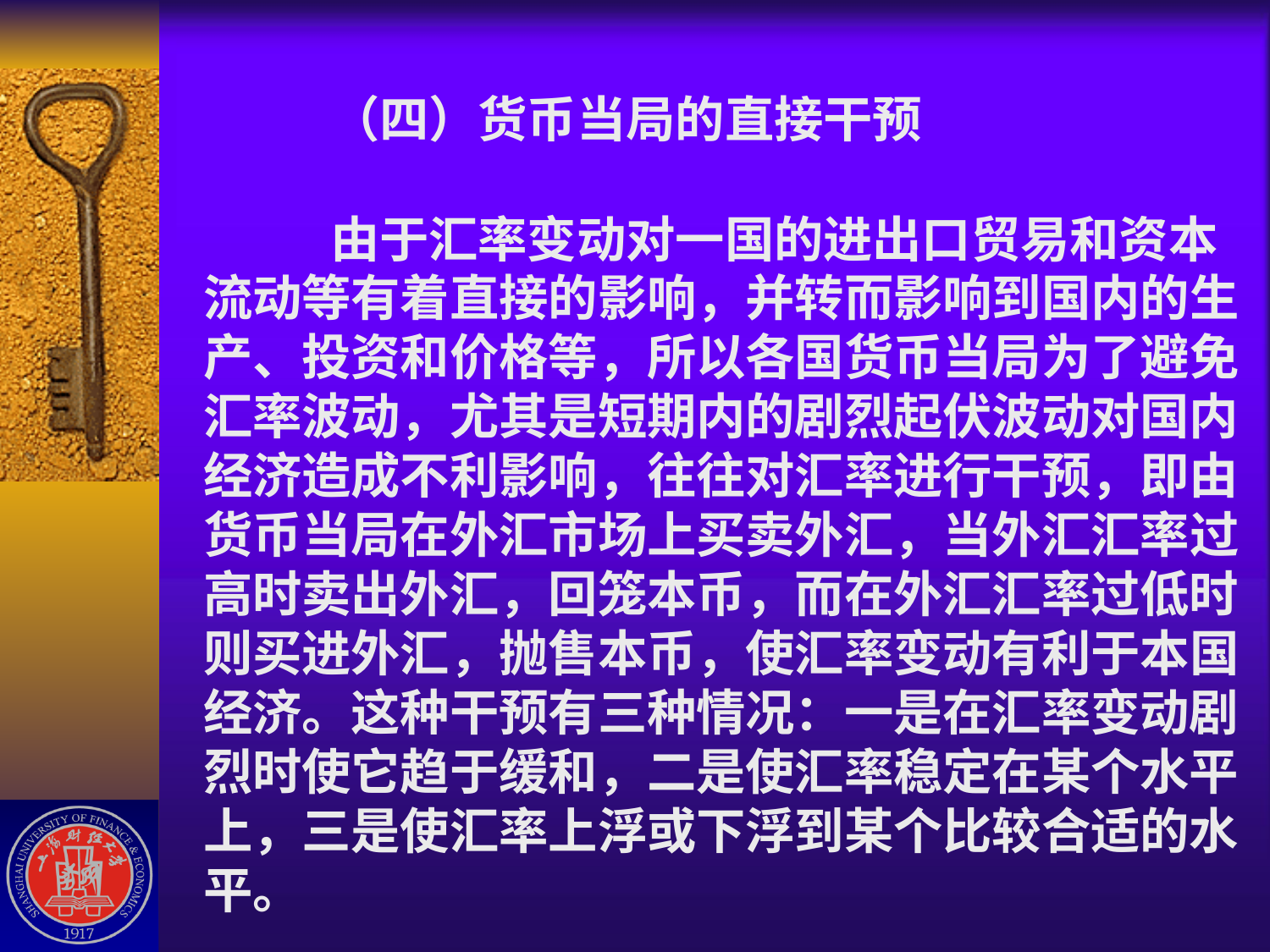

# （四）货币当局的直接干预 由于汇率变动对一国的进出口贸易和资本流动等有着直接的影响，并转而影响到国内的生产、投资和价格等，所以各国货币当局为了避免汇率波动，尤其是短期内的剧烈起伏波动对国内经济造成不利影响，往往对汇率进行干预，即由货币当局在外汇市场上买卖外汇，当外汇汇率过高时卖出外汇，回笼本币，而在外汇汇率过低时则买进外汇，抛售本币，使汇率变动有利于本国经济。这种干预有三种情况：一是在汇率变动剧烈时使它趋于缓和，二是使汇率稳定在某个水平上，三是使汇率上浮或下浮到某个比较合适的水平。